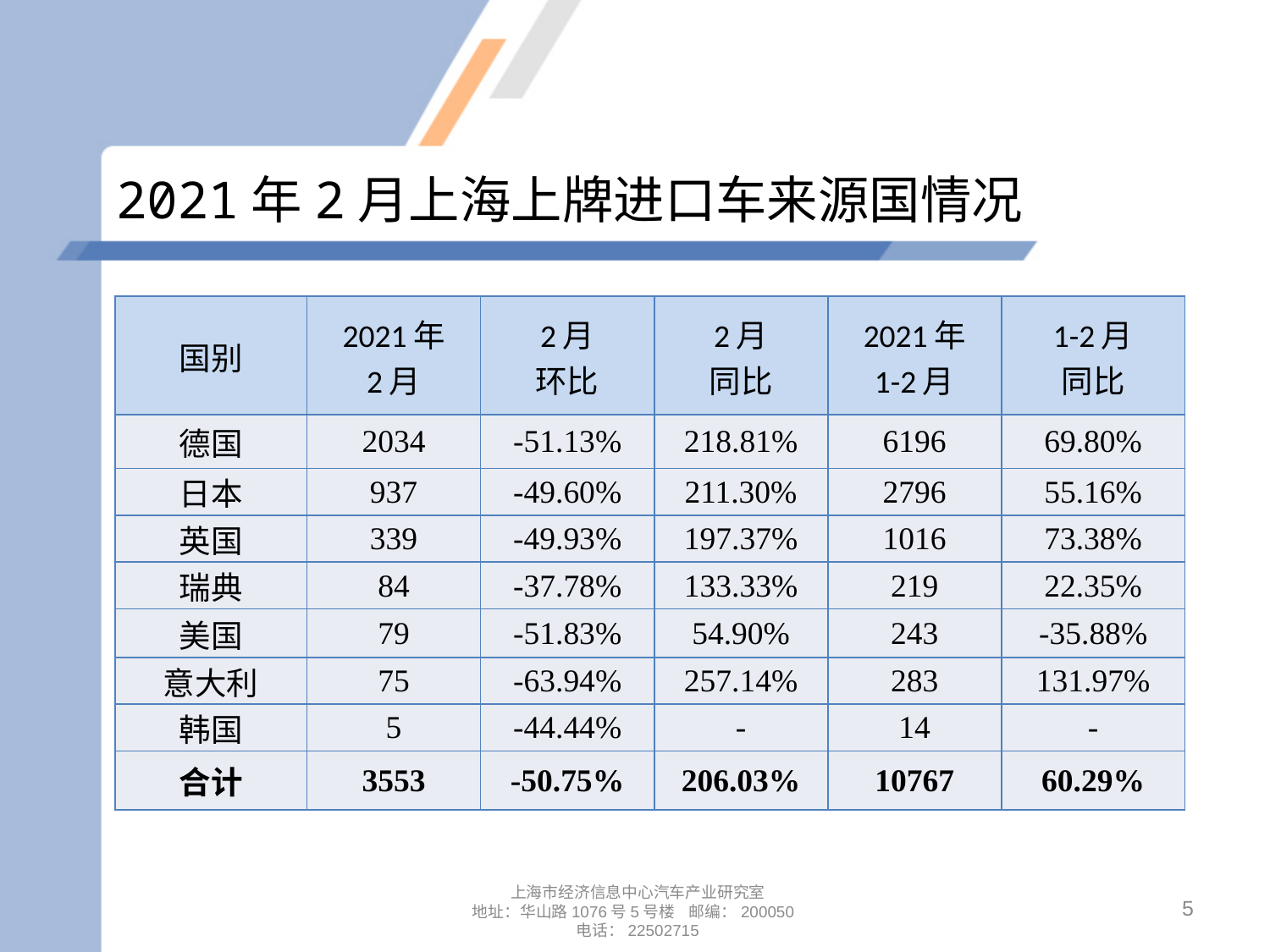

# 2021年2月上海上牌进口车来源国情况
| 国别 | 2021年 2月 | 2月 环比 | 2月 同比 | 2021年 1-2月 | 1-2月 同比 |
| --- | --- | --- | --- | --- | --- |
| 德国 | 2034 | -51.13% | 218.81% | 6196 | 69.80% |
| 日本 | 937 | -49.60% | 211.30% | 2796 | 55.16% |
| 英国 | 339 | -49.93% | 197.37% | 1016 | 73.38% |
| 瑞典 | 84 | -37.78% | 133.33% | 219 | 22.35% |
| 美国 | 79 | -51.83% | 54.90% | 243 | -35.88% |
| 意大利 | 75 | -63.94% | 257.14% | 283 | 131.97% |
| 韩国 | 5 | -44.44% | - | 14 | - |
| 合计 | 3553 | -50.75% | 206.03% | 10767 | 60.29% |

5
上海市经济信息中心汽车产业研究室
地址：华山路1076号5号楼    邮编：200050
电话：22502715